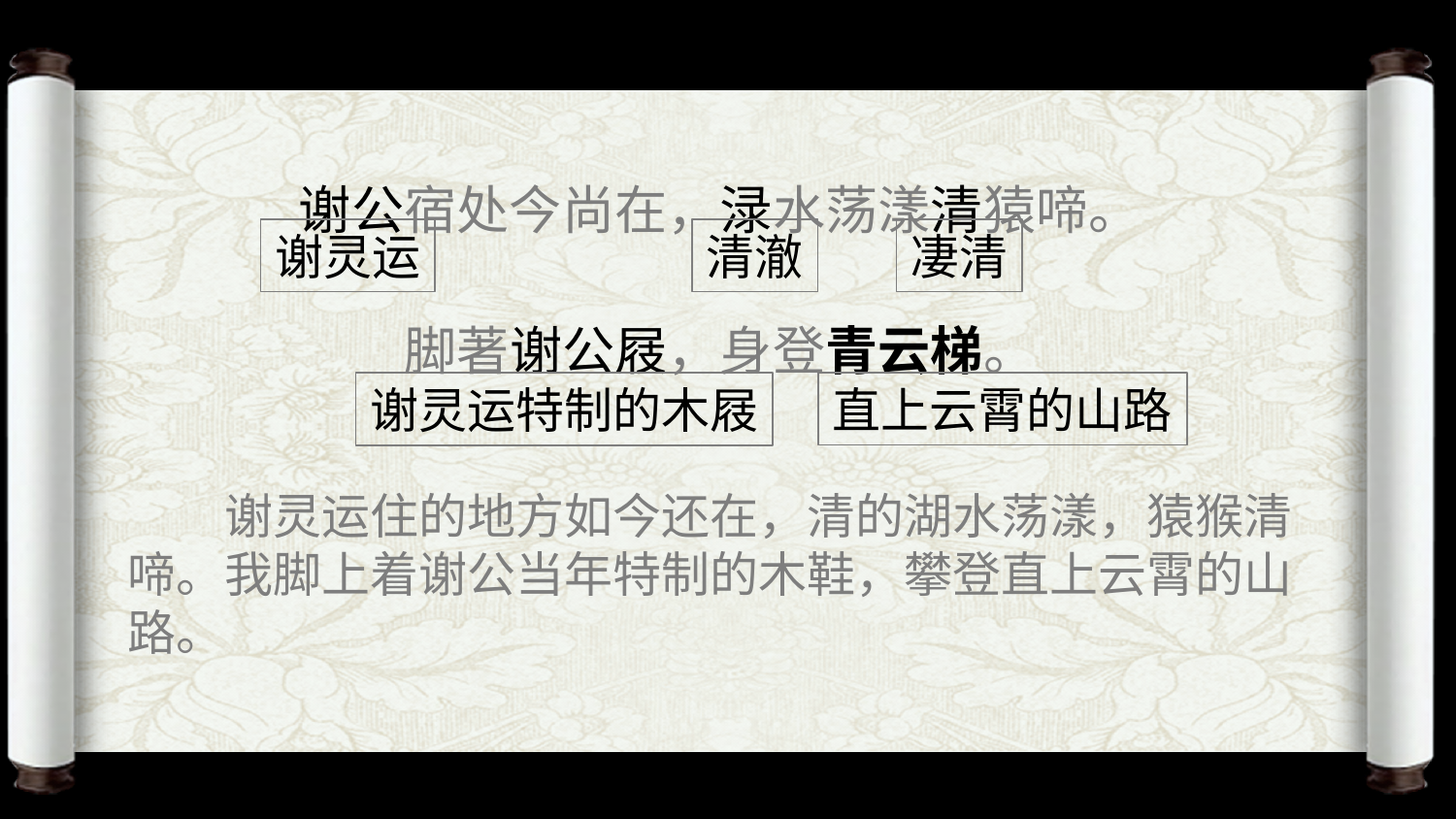

谢公宿处今尚在，渌水荡漾清猿啼。
脚著谢公屐，身登青云梯。
谢灵运
清澈
凄清
直上云霄的山路
谢灵运特制的木屐
谢灵运住的地方如今还在，清的湖水荡漾，猿猴清啼。我脚上着谢公当年特制的木鞋，攀登直上云霄的山路。